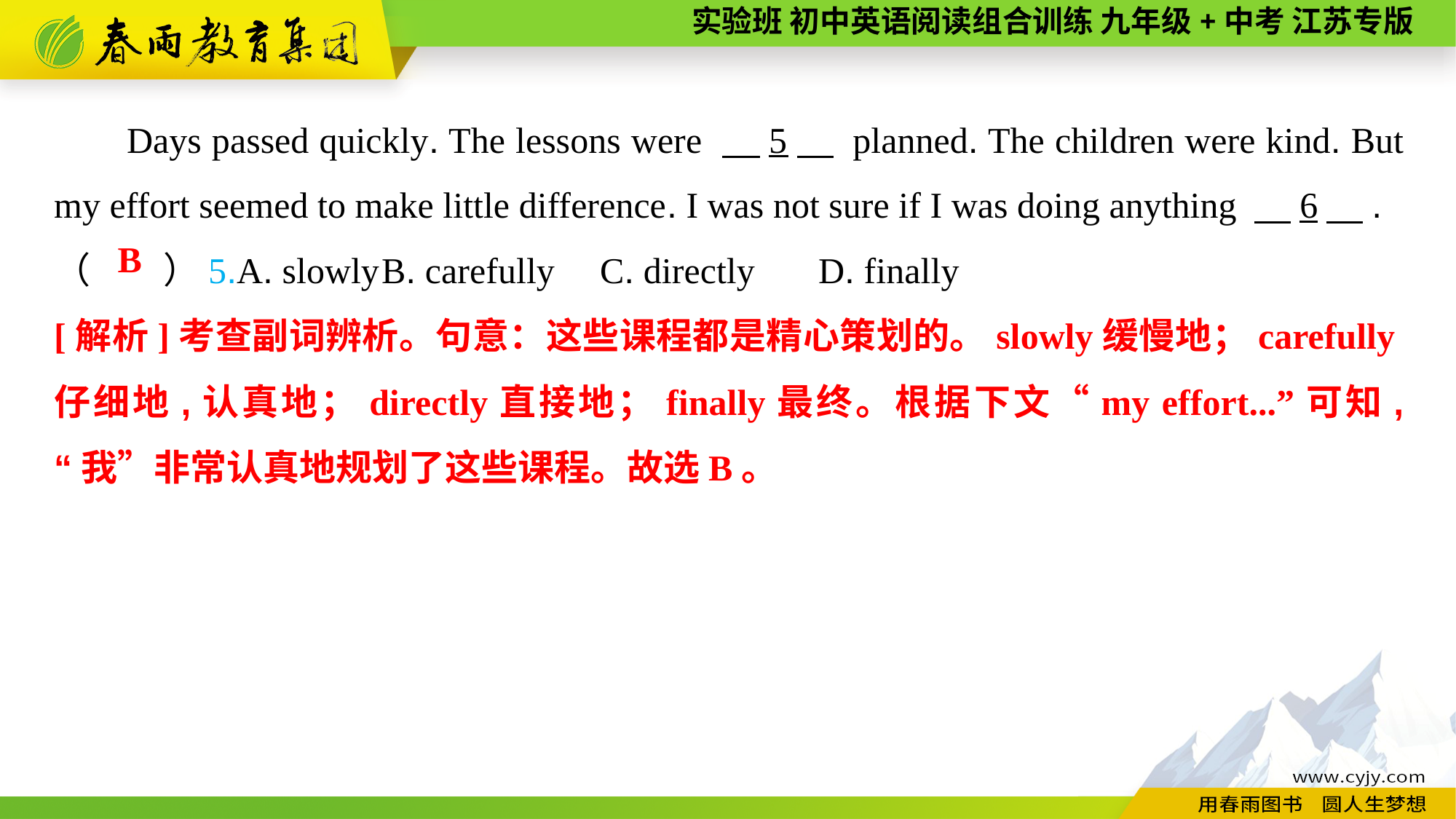

Days passed quickly. The lessons were 　5　 planned. The children were kind. But my effort seemed to make little difference. I was not sure if I was doing anything 　6　.
（　　）5.A. slowly	B. carefully	C. directly	D. finally
B
[解析]考查副词辨析。句意：这些课程都是精心策划的。slowly缓慢地；carefully仔细地,认真地；directly直接地；finally最终。根据下文“my effort...”可知,“我”非常认真地规划了这些课程。故选B。